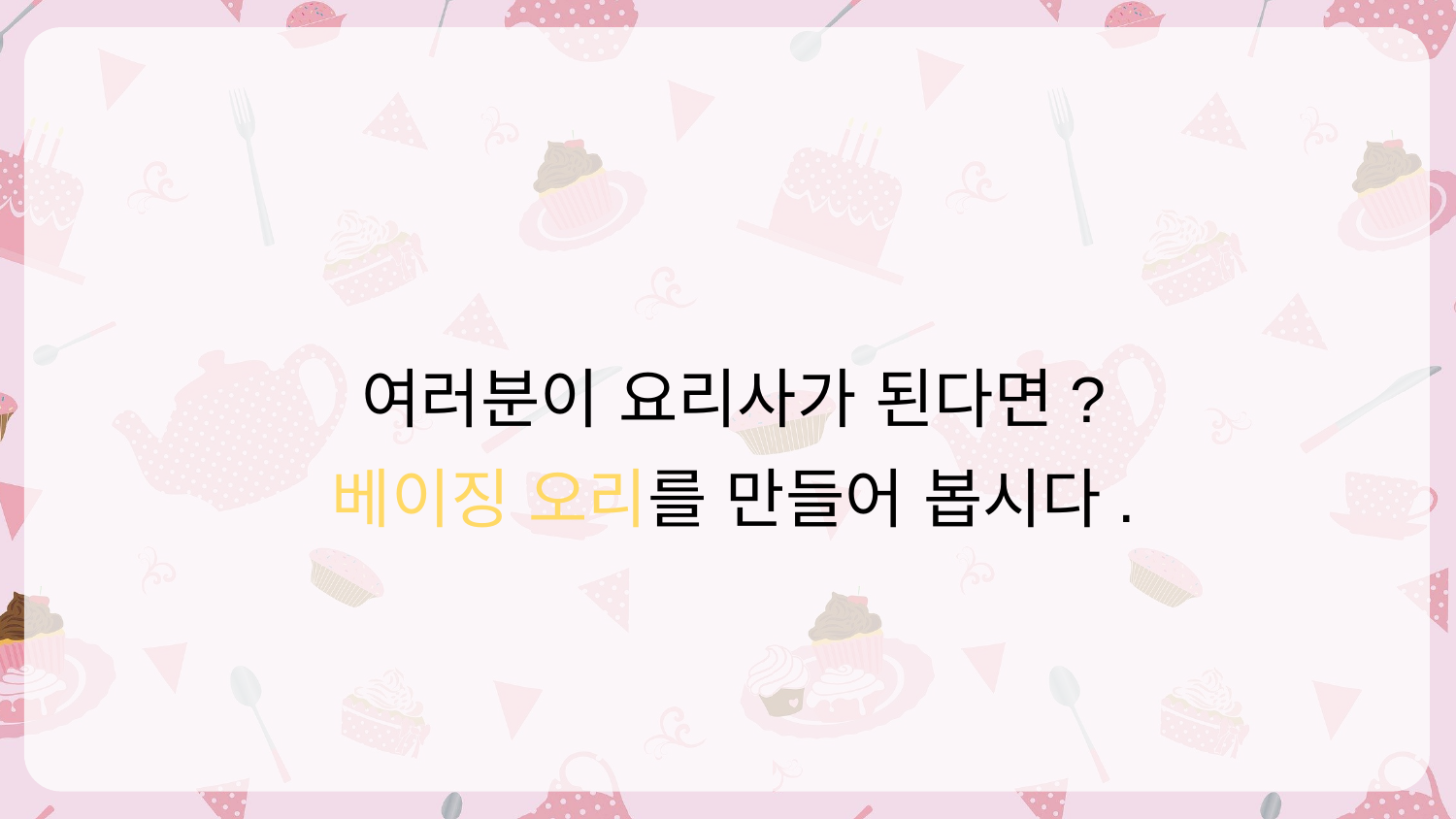

여러분이 요리사가 된다면?
베이징 오리를 만들어 봅시다.